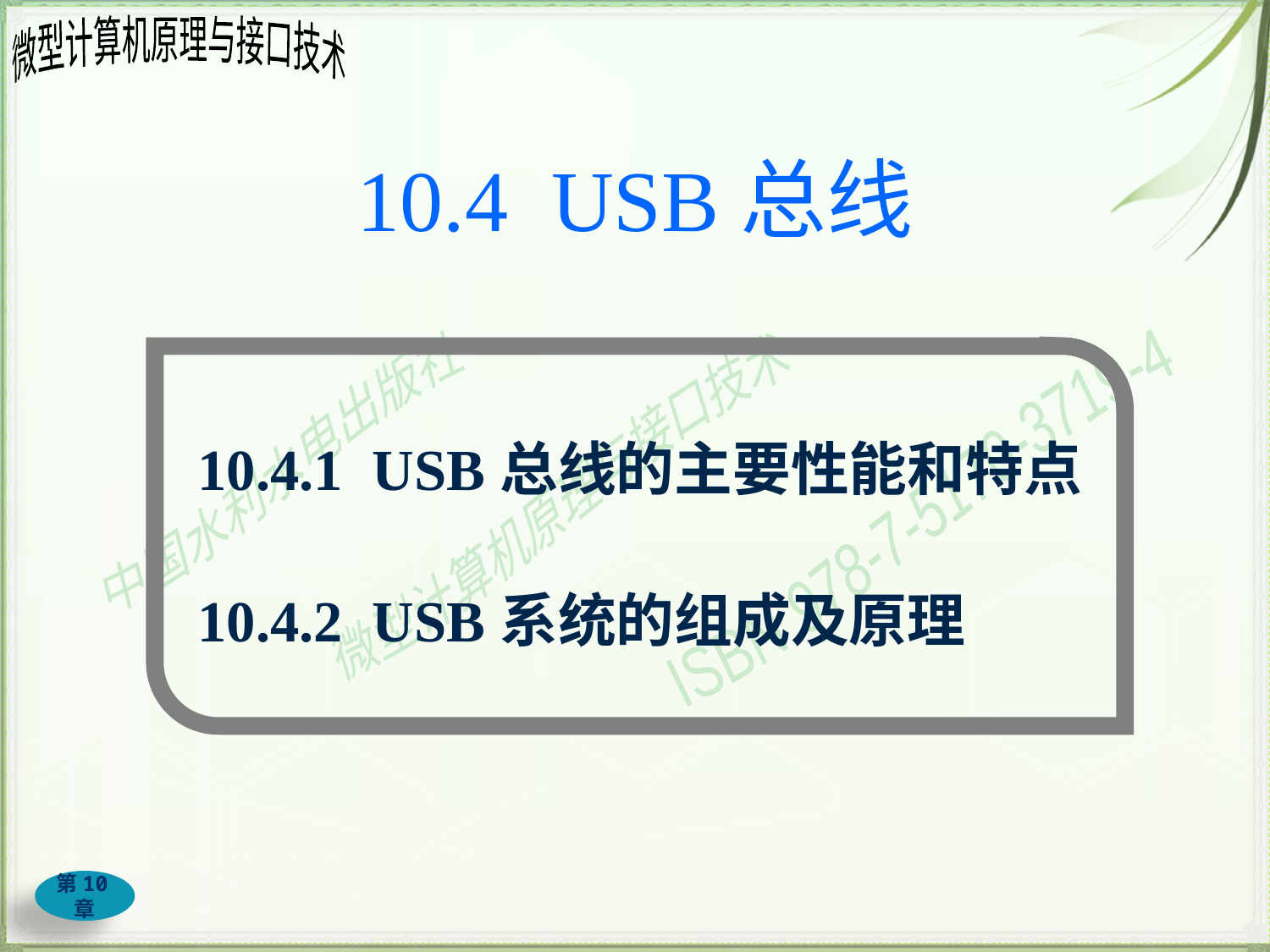

# 10.4  USB总线

10.4.1  USB总线的主要性能和特点
10.4.2  USB系统的组成及原理